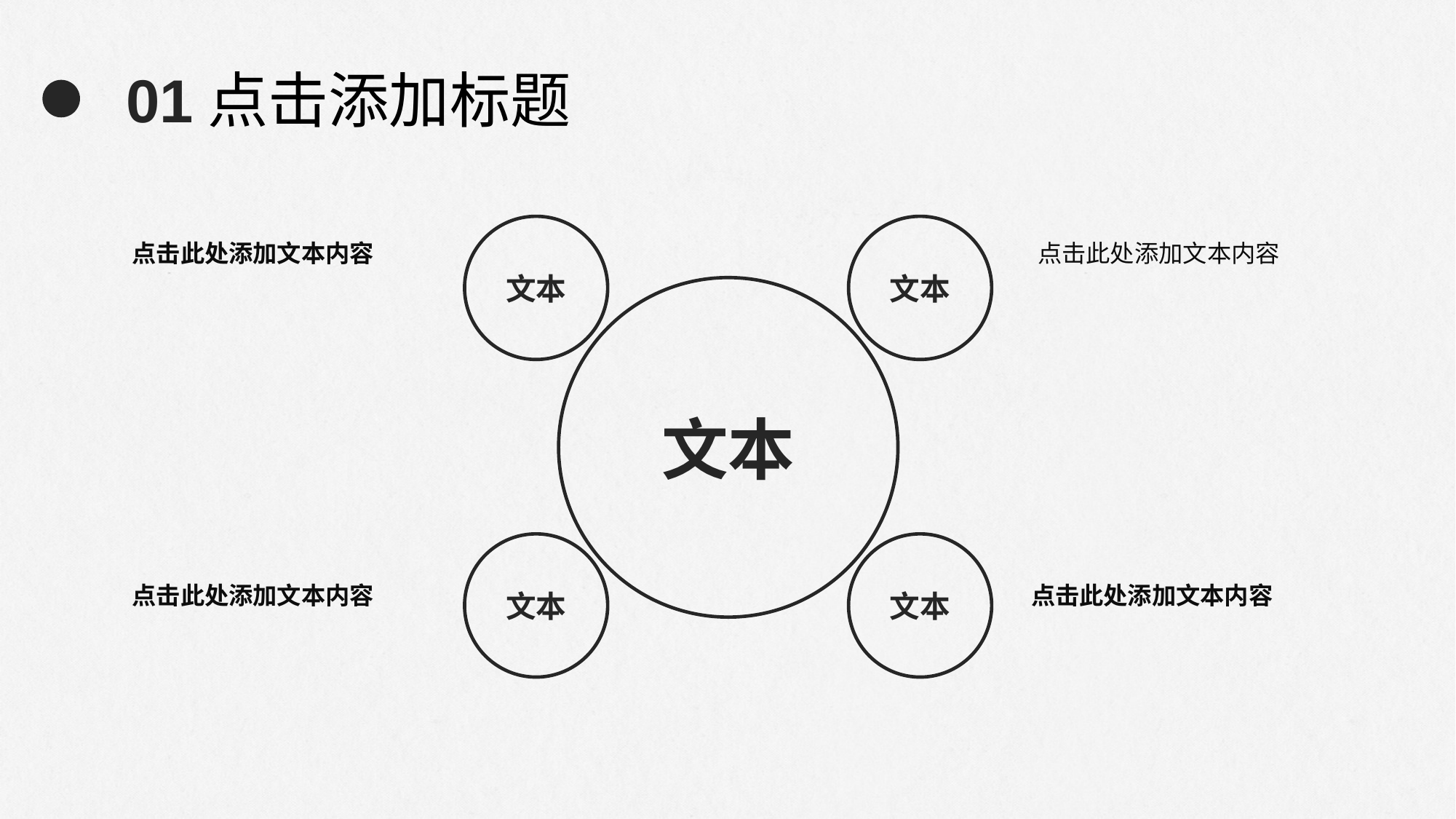

01点击添加标题

文本
文本
文本
文本
文本
点击此处添加文本内容
点击此处添加文本内容
点击此处添加文本内容
点击此处添加文本内容